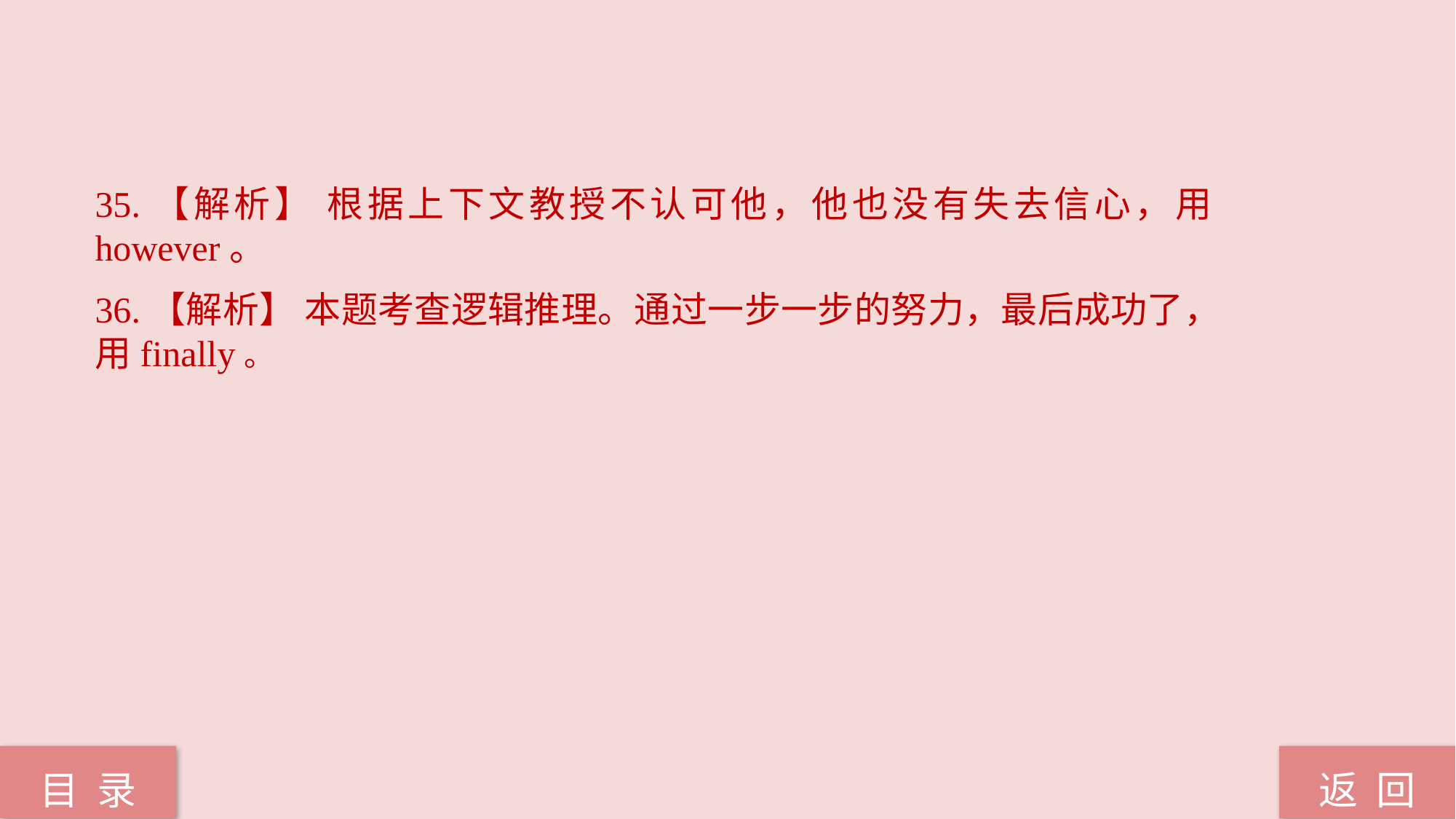

35.【解析】 根据上下文教授不认可他，他也没有失去信心，用however。
36.【解析】 本题考查逻辑推理。通过一步一步的努力，最后成功了，用finally。
返  回